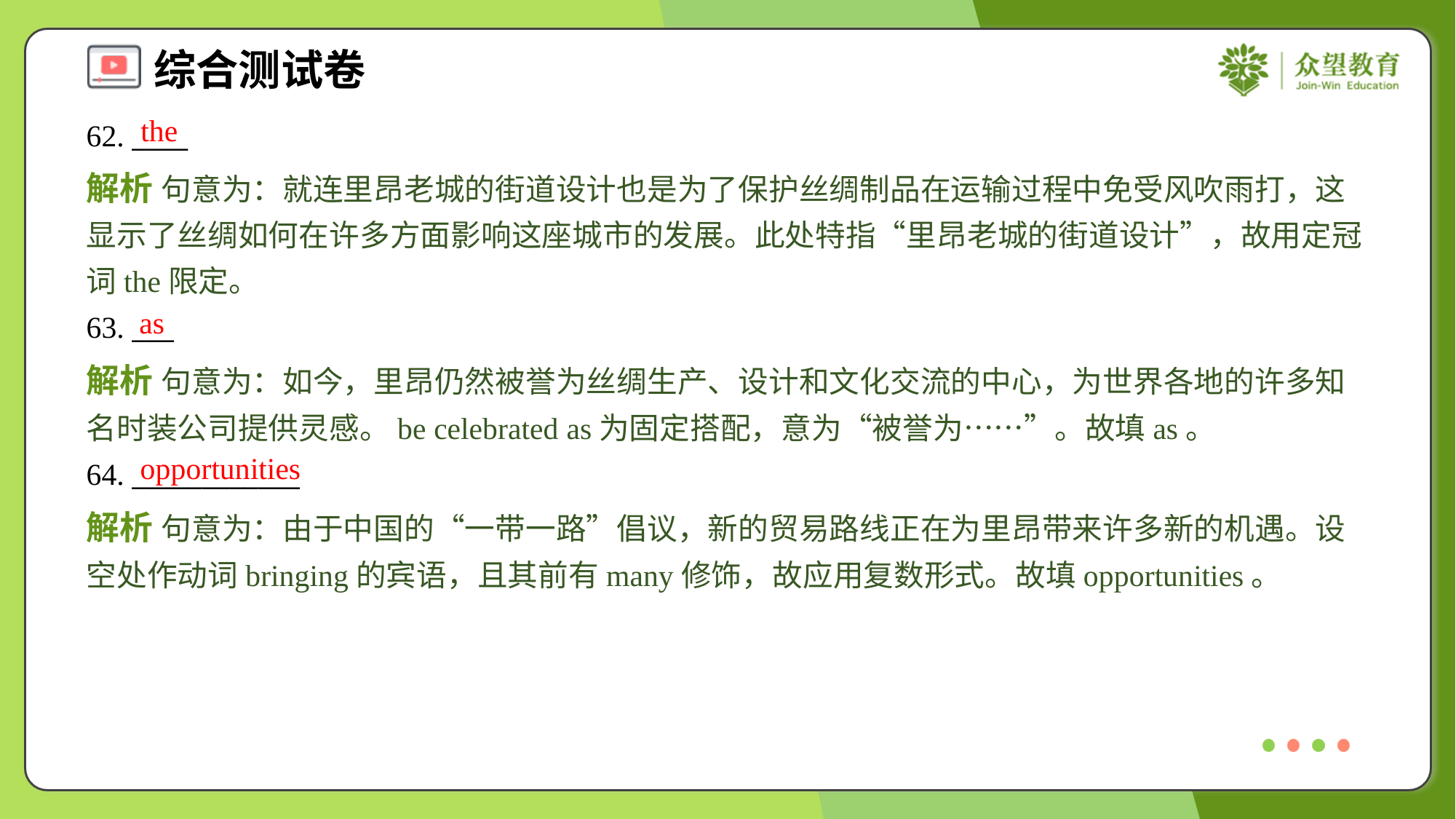

the
62. ____
解析 句意为：就连里昂老城的街道设计也是为了保护丝绸制品在运输过程中免受风吹雨打，这显示了丝绸如何在许多方面影响这座城市的发展。此处特指“里昂老城的街道设计”，故用定冠词the限定。
as
63. ___
解析 句意为：如今，里昂仍然被誉为丝绸生产、设计和文化交流的中心，为世界各地的许多知名时装公司提供灵感。be celebrated as为固定搭配，意为“被誉为……”。故填as。
opportunities
64. ____________
解析 句意为：由于中国的“一带一路”倡议，新的贸易路线正在为里昂带来许多新的机遇。设空处作动词bringing的宾语，且其前有many修饰，故应用复数形式。故填opportunities。